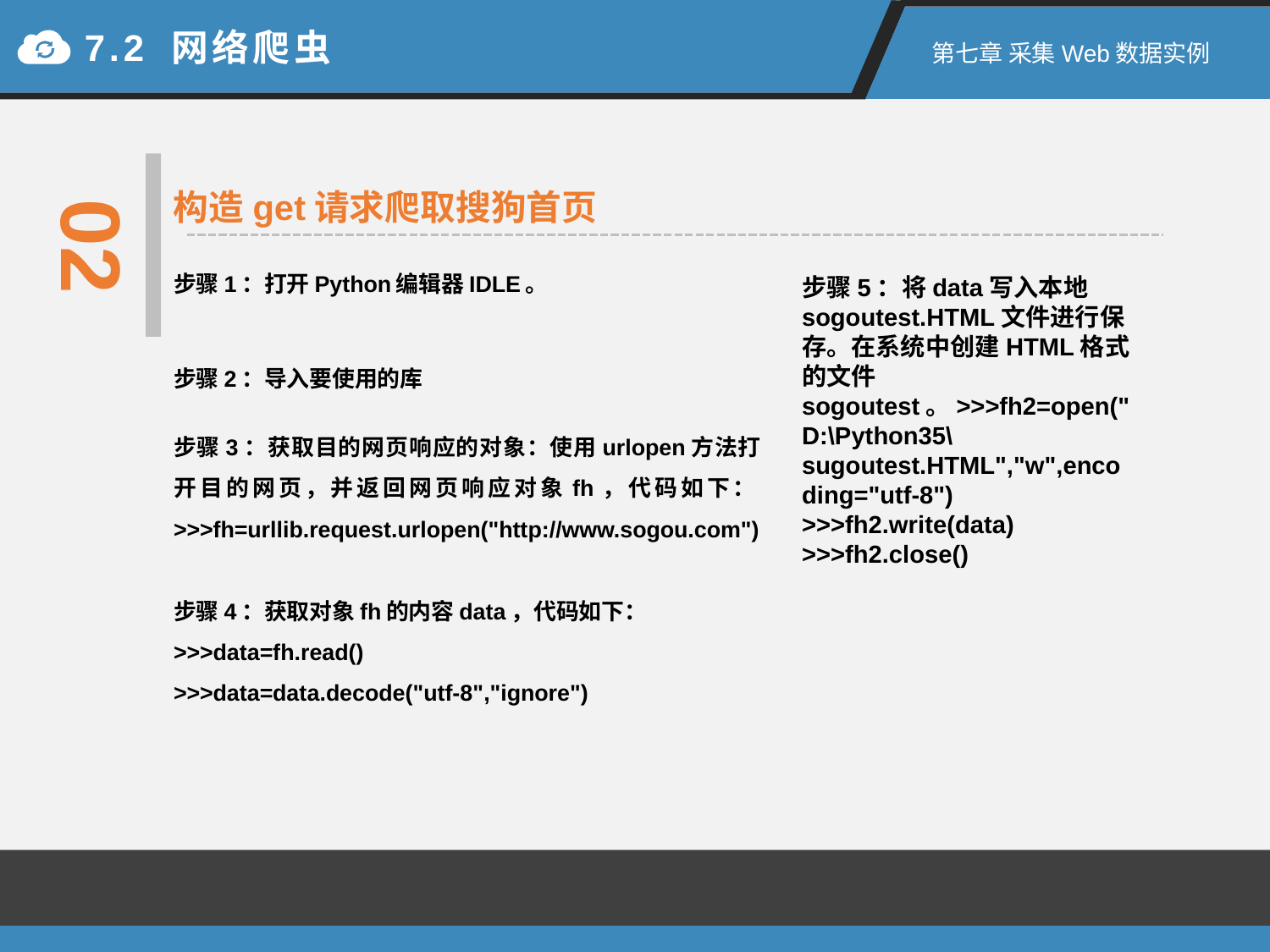

7.2 网络爬虫

第七章 采集Web数据实例

02
构造get请求爬取搜狗首页
步骤1：打开Python编辑器IDLE。

步骤2：导入要使用的库

步骤3：获取目的网页响应的对象：使用urlopen方法打开目的网页，并返回网页响应对象fh，代码如下：>>>fh=urllib.request.urlopen("http://www.sogou.com")

步骤4：获取对象fh的内容data，代码如下：
>>>data=fh.read()
>>>data=data.decode("utf-8","ignore")

步骤5：将data写入本地sogoutest.HTML文件进行保存。在系统中创建HTML格式的文件sogoutest。>>>fh2=open("D:\Python35\sugoutest.HTML","w",encoding="utf-8")
>>>fh2.write(data)
>>>fh2.close()